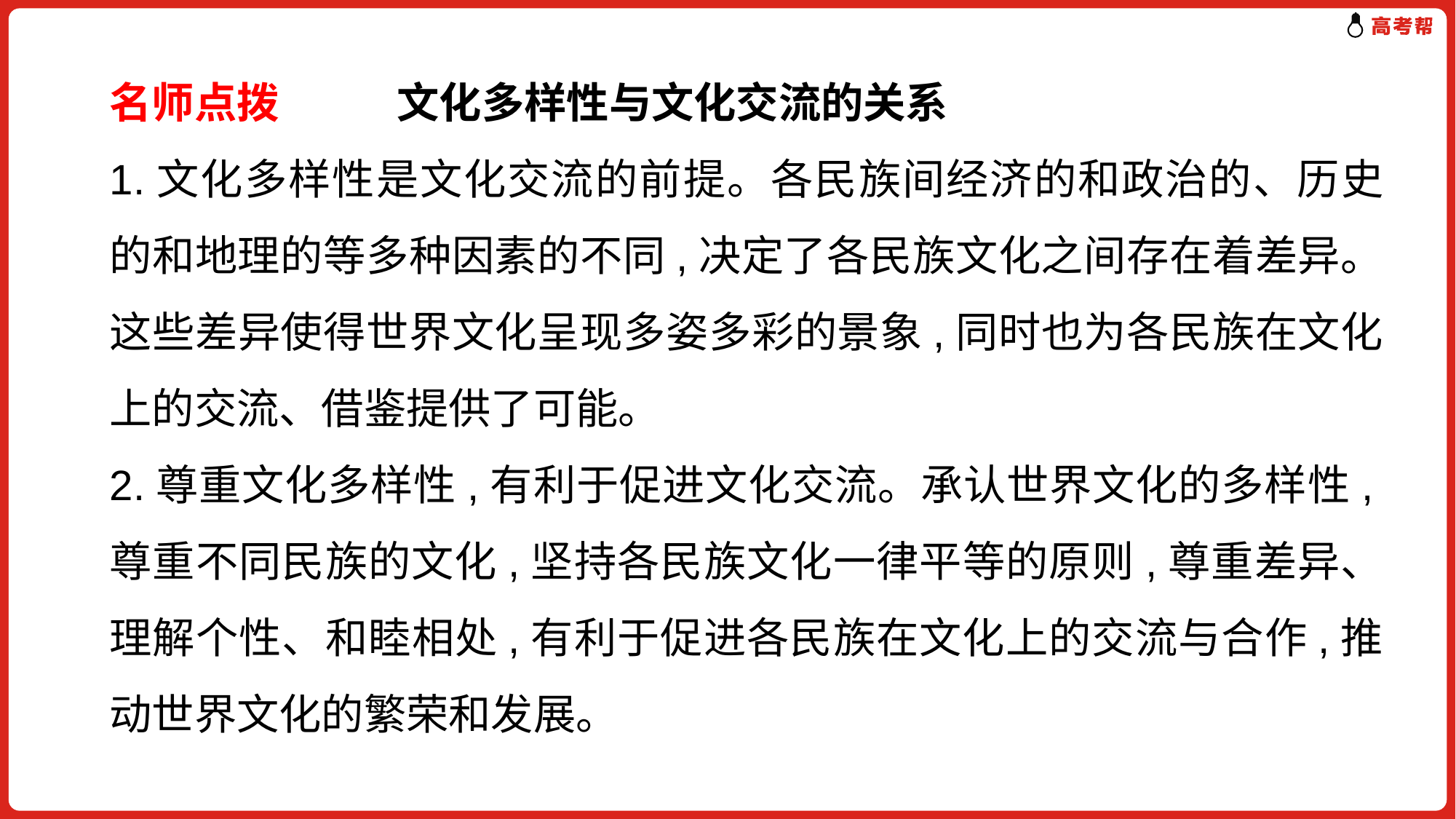

名师点拨　        文化多样性与文化交流的关系
1.文化多样性是文化交流的前提。各民族间经济的和政治的、历史的和地理的等多种因素的不同,决定了各民族文化之间存在着差异。这些差异使得世界文化呈现多姿多彩的景象,同时也为各民族在文化上的交流、借鉴提供了可能。
2.尊重文化多样性,有利于促进文化交流。承认世界文化的多样性,尊重不同民族的文化,坚持各民族文化一律平等的原则,尊重差异、理解个性、和睦相处,有利于促进各民族在文化上的交流与合作,推动世界文化的繁荣和发展。